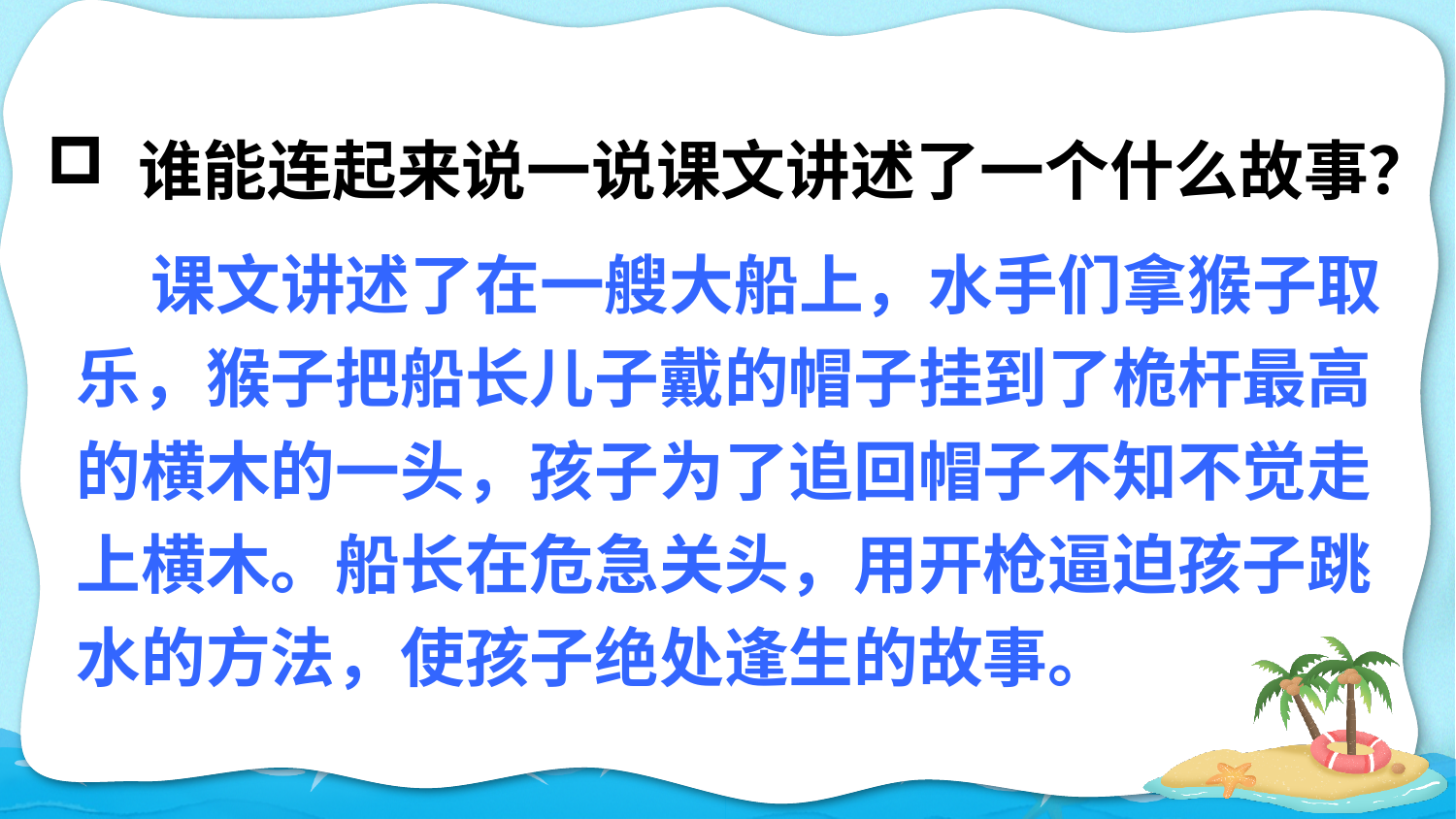

谁能连起来说一说课文讲述了一个什么故事？
    课文讲述了在一艘大船上，水手们拿猴子取乐，猴子把船长儿子戴的帽子挂到了桅杆最高的横木的一头，孩子为了追回帽子不知不觉走上横木。船长在危急关头，用开枪逼迫孩子跳水的方法，使孩子绝处逢生的故事。